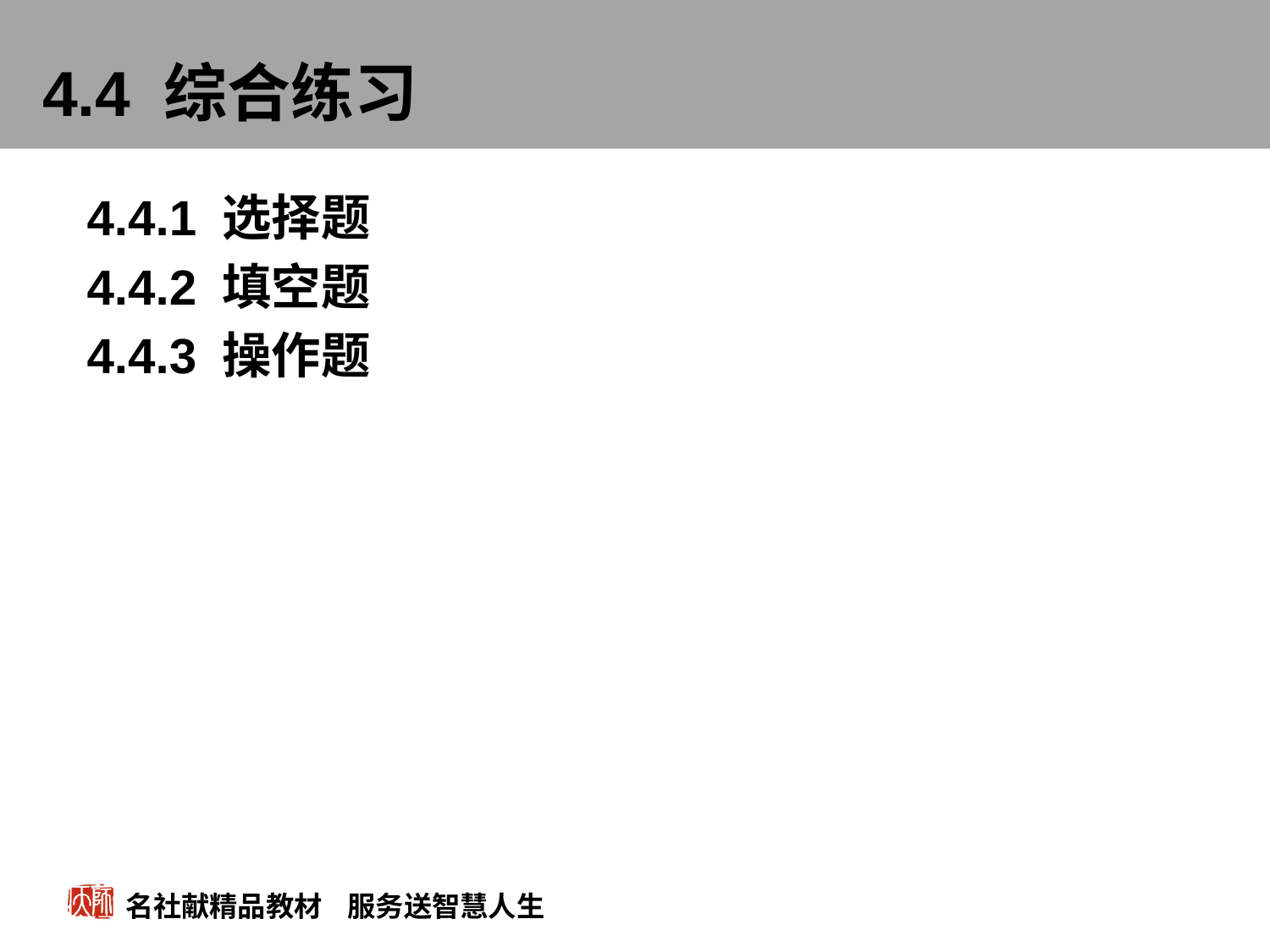

# 4.4 综合练习
4.4.1 选择题
4.4.2 填空题
4.4.3 操作题